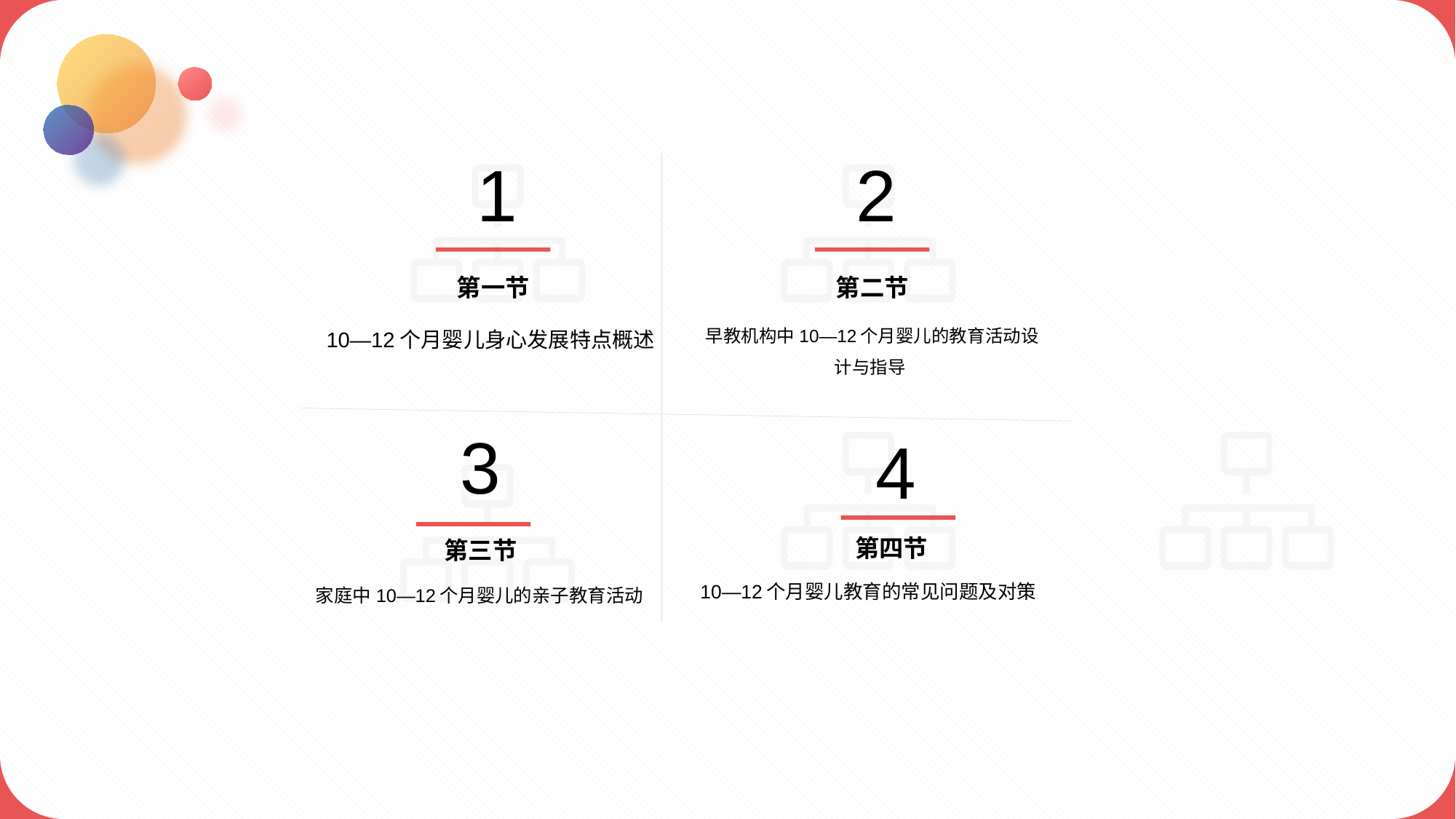

1
2

第一节
10—12个月婴儿身心发展特点概述
第二节
早教机构中10—12个月婴儿的教育活动设计与指导
3

第三节
家庭中10—12个月婴儿的亲子教育活动

4

第四节
10—12个月婴儿教育的常见问题及对策